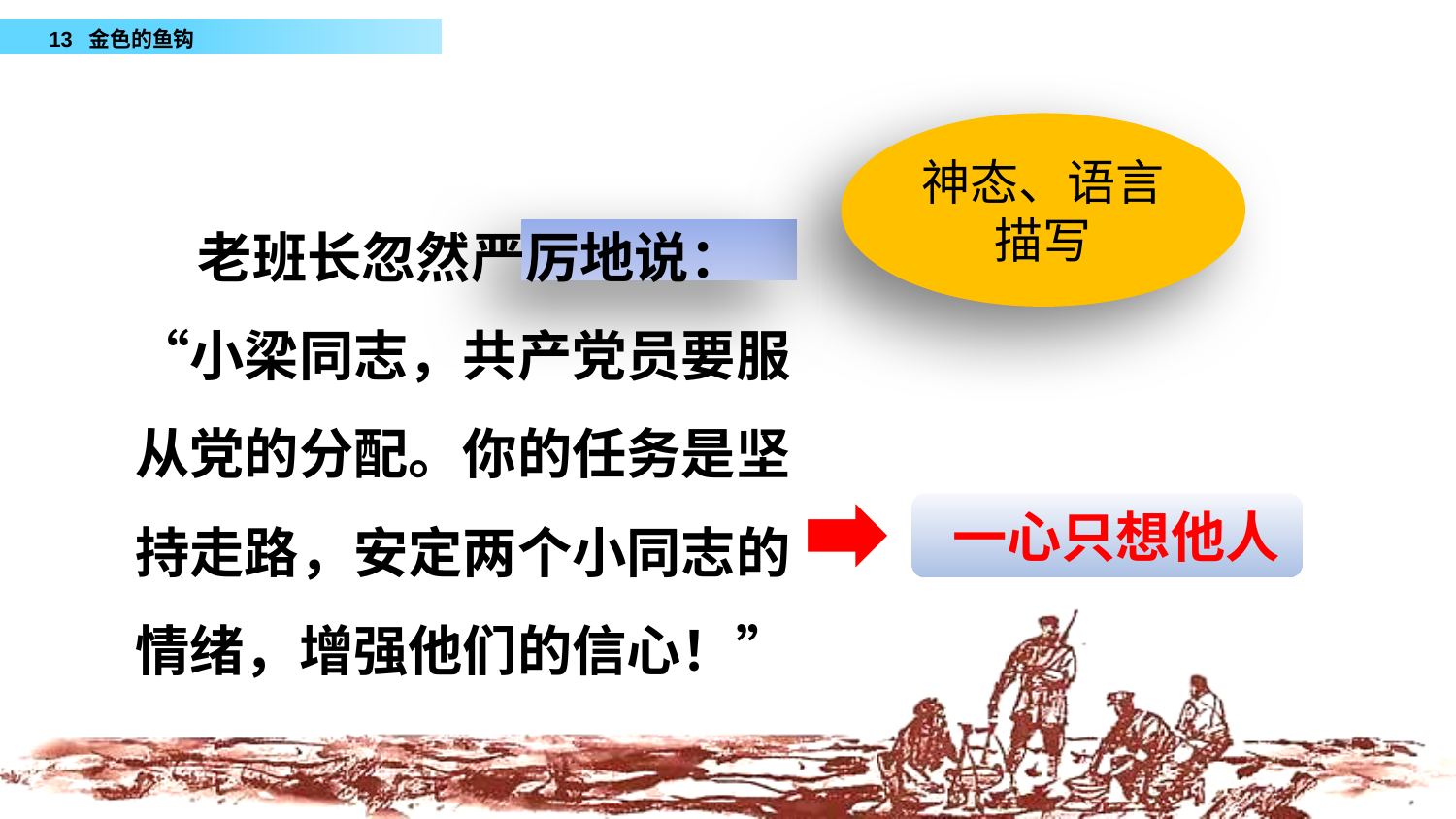

神态、语言描写
    老班长忽然严厉地说：“小梁同志，共产党员要服从党的分配。你的任务是坚持走路，安定两个小同志的情绪，增强他们的信心！”

 一心只想他人